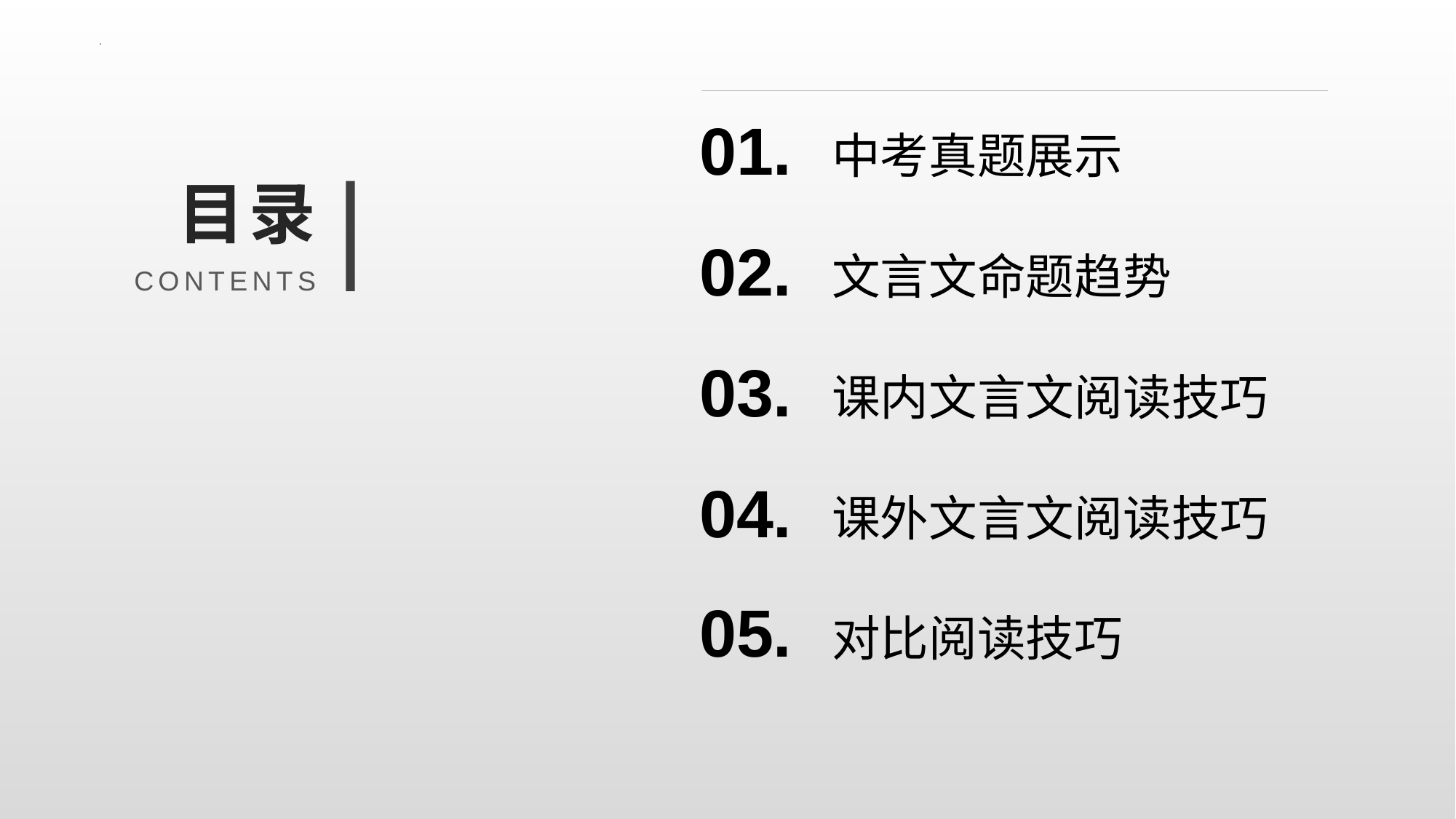

01.
中考真题展示
目录

02.
文言文命题趋势
CONTENTS
03.
课内文言文阅读技巧
04.
课外文言文阅读技巧
05.
对比阅读技巧